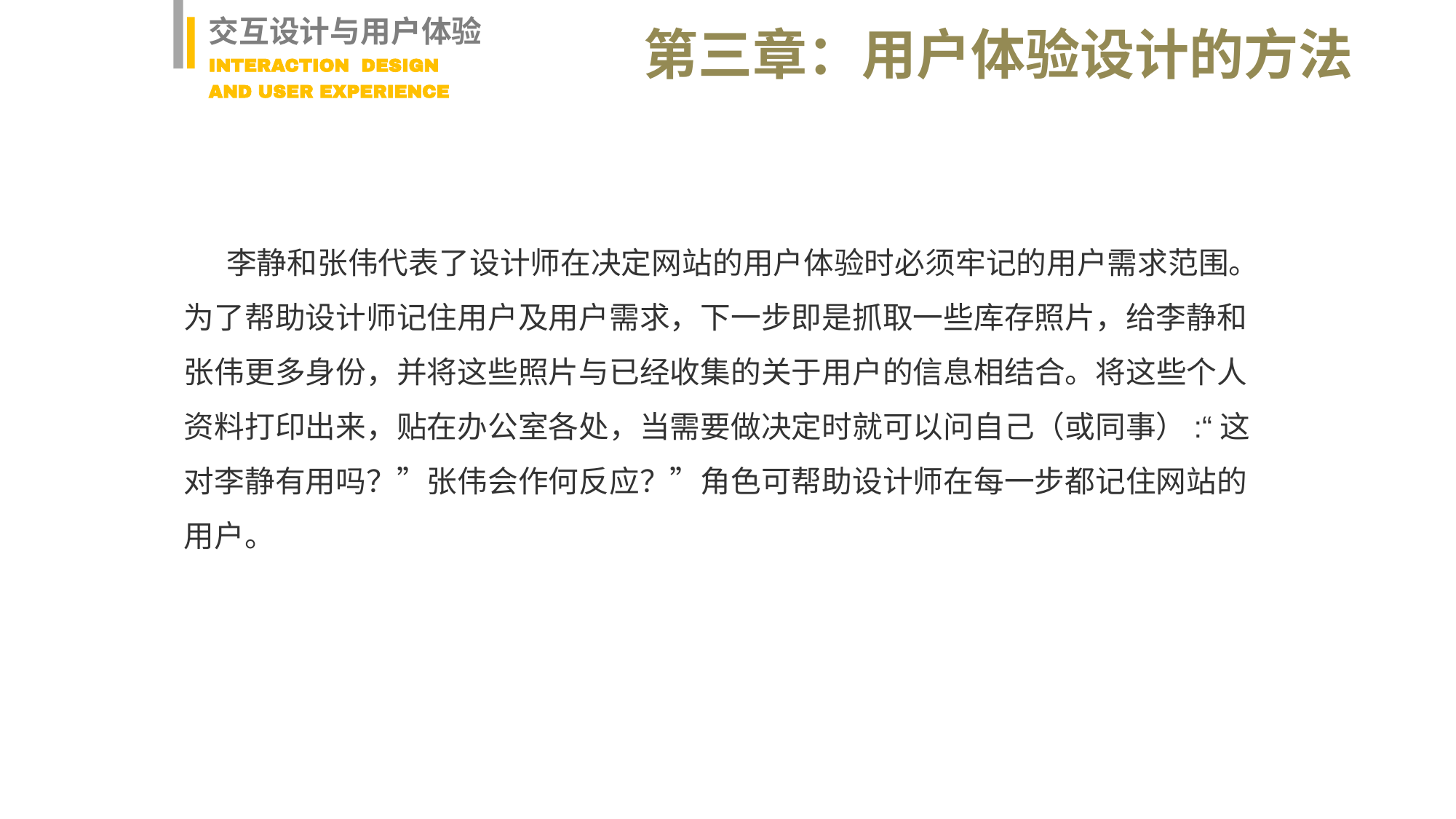

交互设计与用户体验
INTERACTION  DESIGN
AND USER EXPERIENCE
第三章：用户体验设计的方法

李静和张伟代表了设计师在决定网站的用户体验时必须牢记的用户需求范围。为了帮助设计师记住用户及用户需求，下一步即是抓取一些库存照片，给李静和张伟更多身份，并将这些照片与已经收集的关于用户的信息相结合。将这些个人资料打印出来，贴在办公室各处，当需要做决定时就可以问自己（或同事）:“这对李静有用吗？”张伟会作何反应？”角色可帮助设计师在每一步都记住网站的用户。